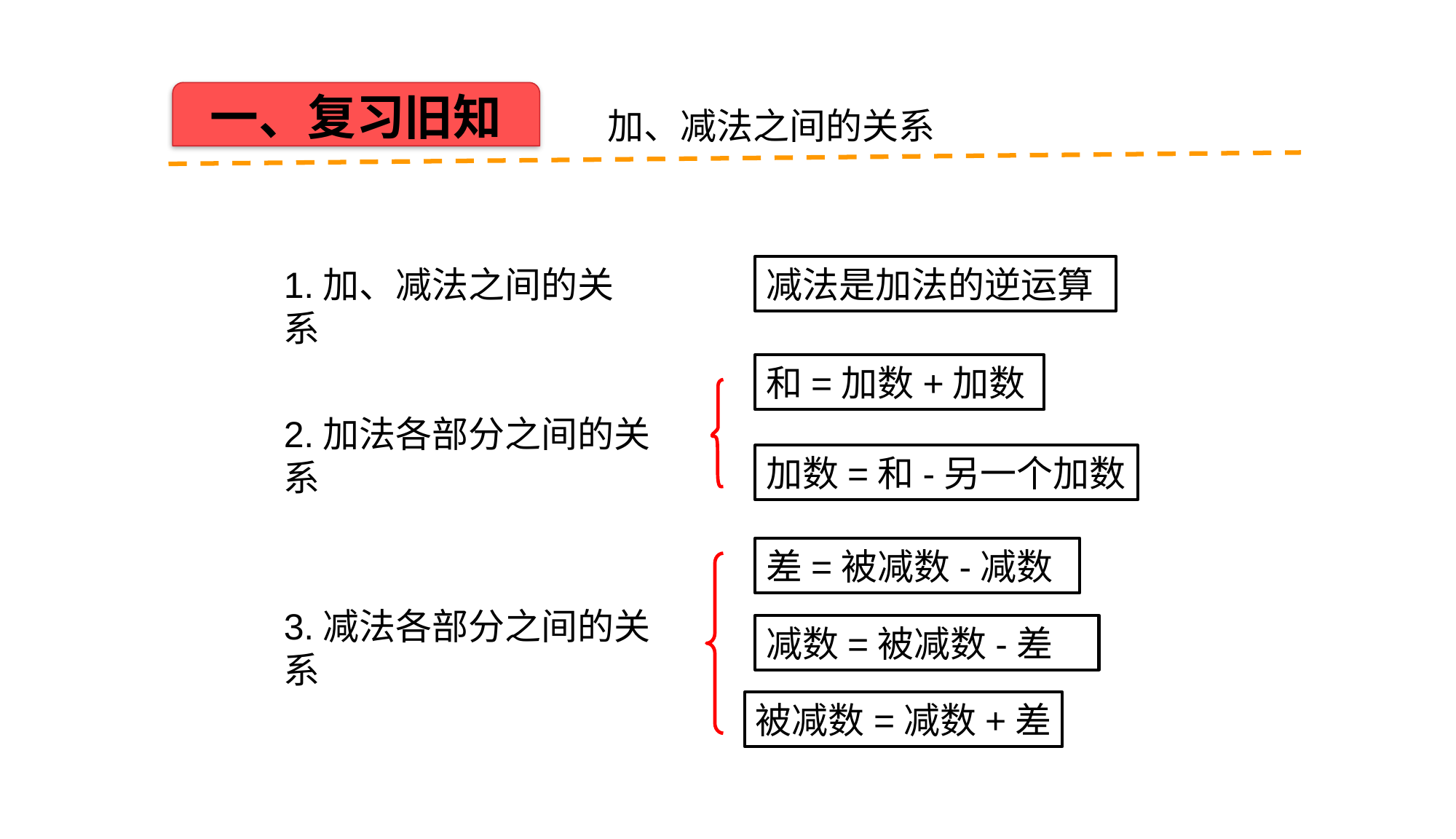

一、复习旧知
加、减法之间的关系
1.加、减法之间的关系
减法是加法的逆运算
和=加数+加数

2.加法各部分之间的关系
加数=和-另一个加数
差=被减数-减数

3.减法各部分之间的关系
减数=被减数-差
被减数=减数+差